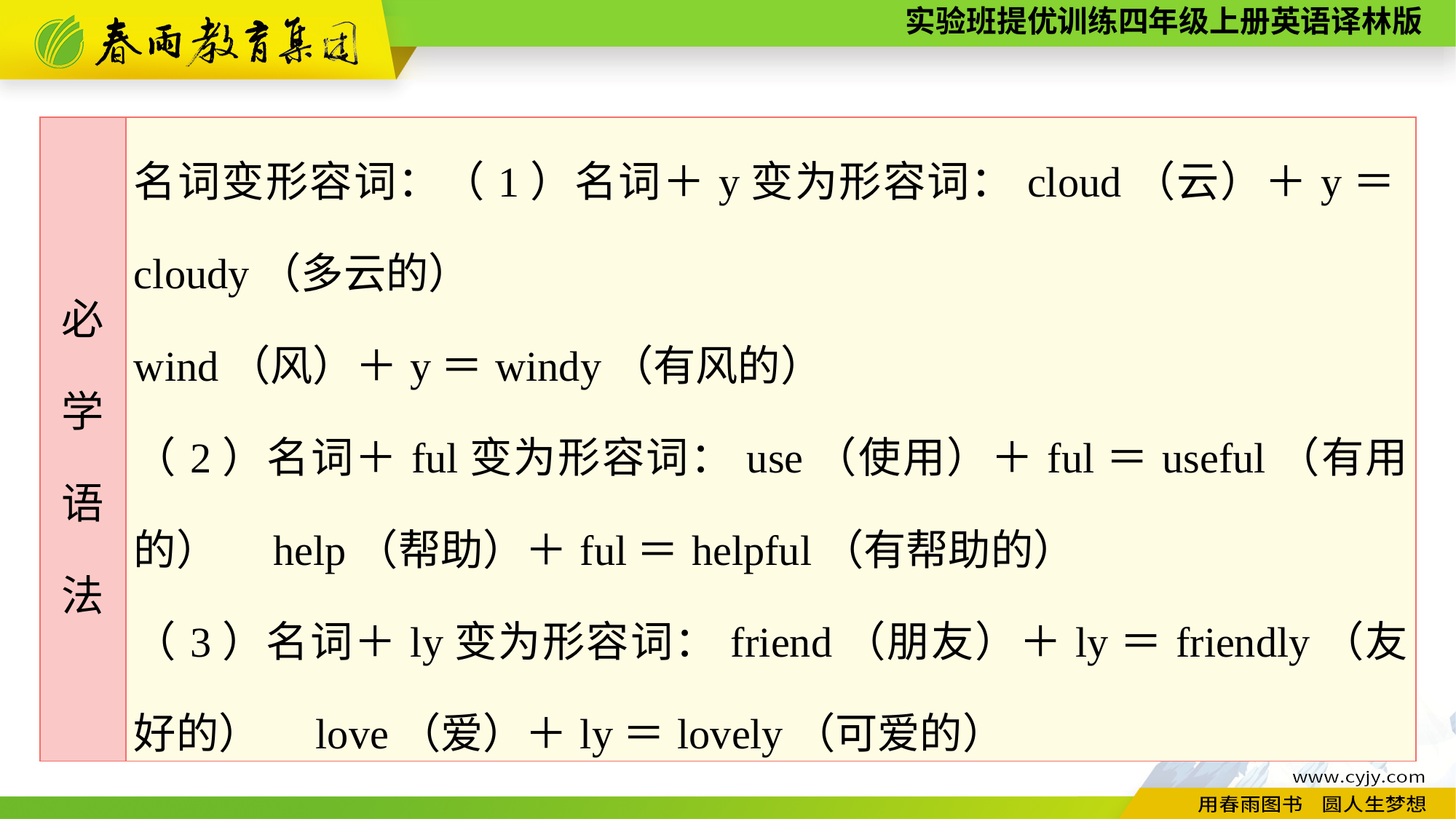

| 必 学 语 法 | 名词变形容词：（1）名词＋y变为形容词：cloud（云）＋y＝cloudy（多云的） wind（风）＋y＝windy（有风的） （2）名词＋ful变为形容词：use（使用）＋ful＝useful（有用的）　help（帮助）＋ful＝helpful（有帮助的） （3）名词＋ly变为形容词：friend（朋友）＋ly＝friendly（友好的）　love（爱）＋ly＝lovely（可爱的） |
| --- | --- |